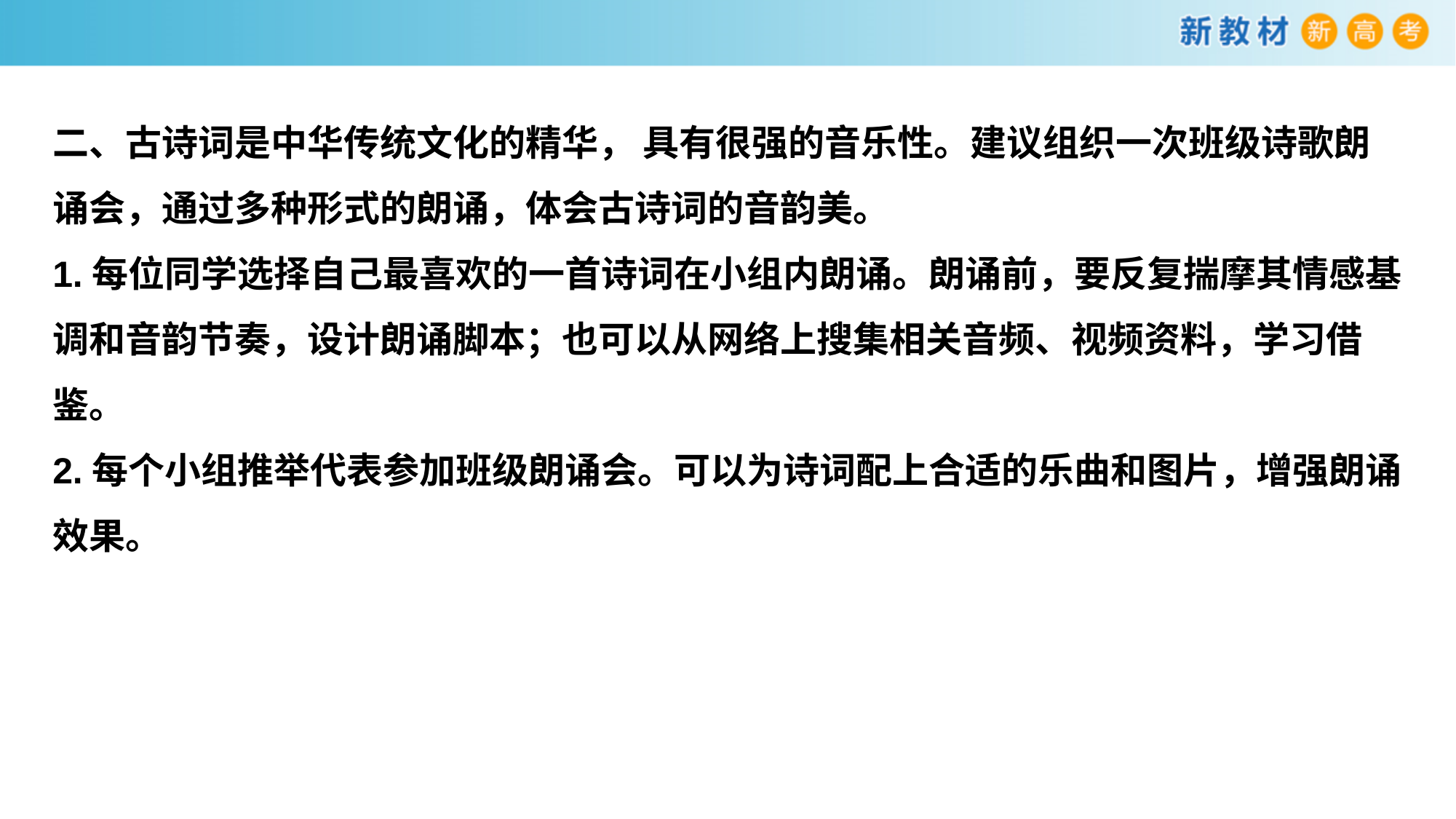

二、古诗词是中华传统文化的精华， 具有很强的音乐性。建议组织一次班级诗歌朗诵会，通过多种形式的朗诵，体会古诗词的音韵美。
1.每位同学选择自己最喜欢的一首诗词在小组内朗诵。朗诵前，要反复揣摩其情感基调和音韵节奏，设计朗诵脚本；也可以从网络上搜集相关音频、视频资料，学习借鉴。
2.每个小组推举代表参加班级朗诵会。可以为诗词配上合适的乐曲和图片，增强朗诵效果。